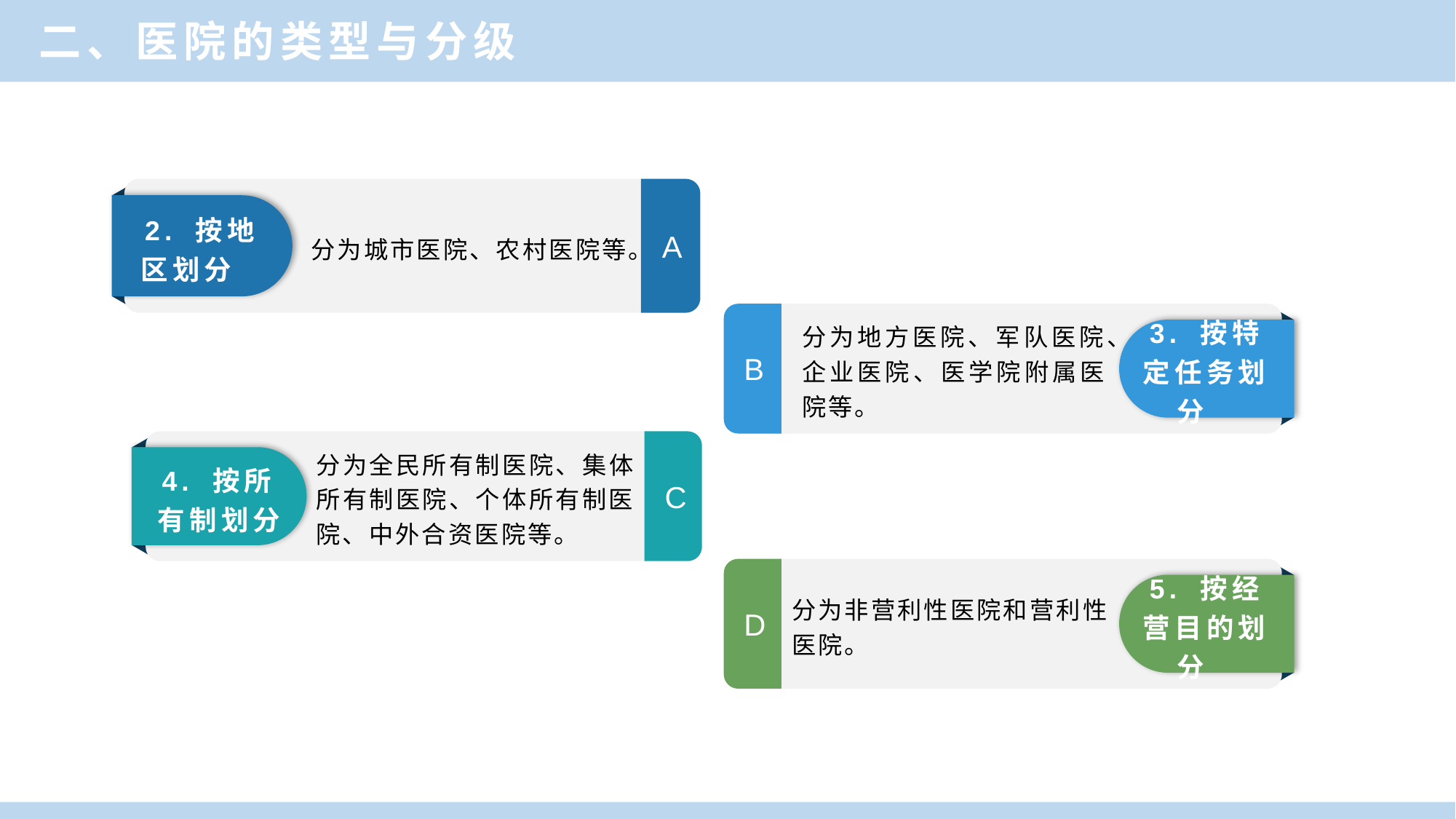

二、医院的类型与分级

分为城市医院、农村医院等。
2. 按地区划分
A

分为地方医院、军队医院、企业医院、医学院附属医院等。

3. 按特定任务划分
B

分为全民所有制医院、集体所有制医院、个体所有制医院、中外合资医院等。

4. 按所有制划分
C

分为非营利性医院和营利性医院。

5. 按经营目的划分
D